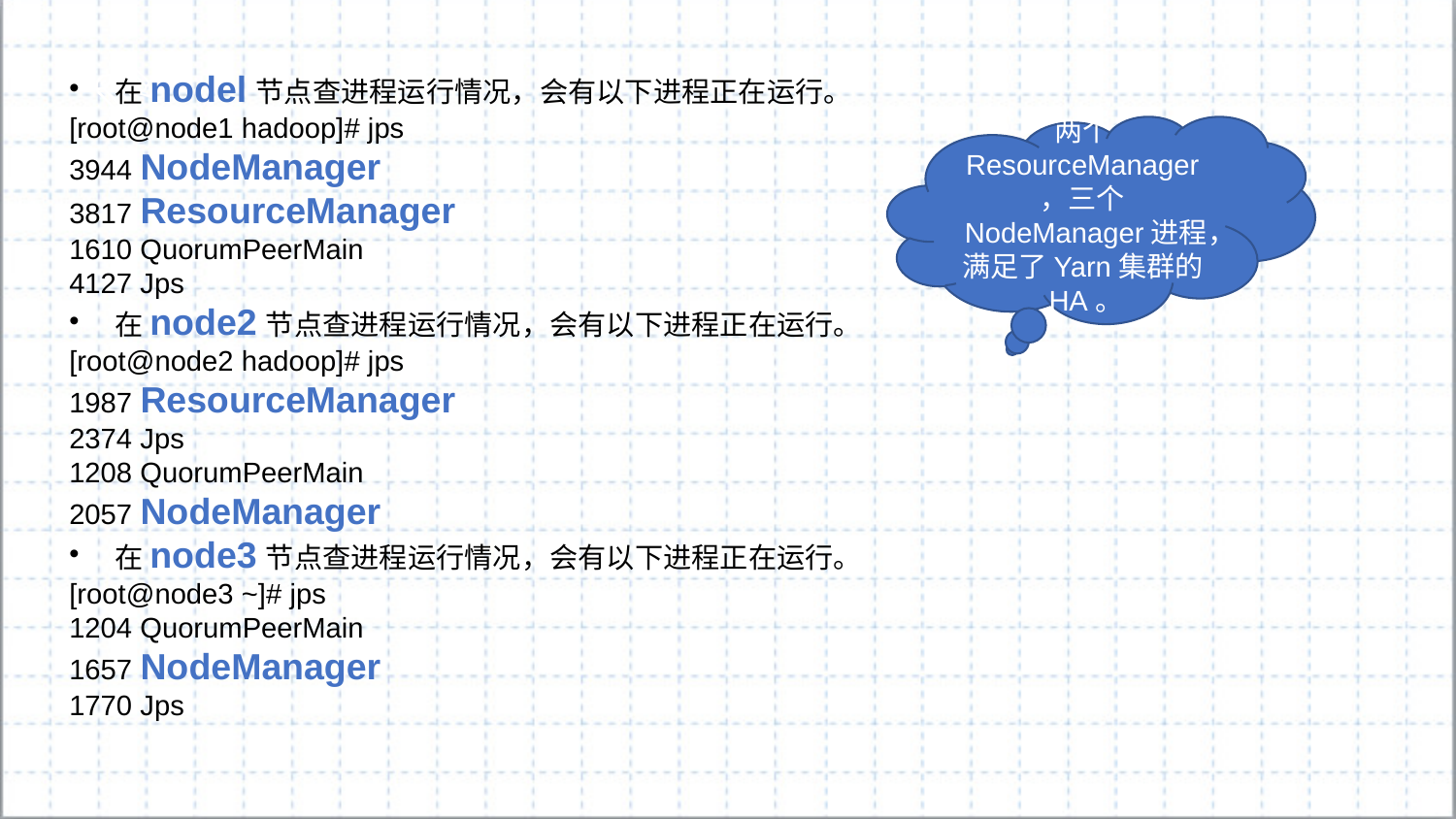

在nodel节点查进程运行情况，会有以下进程正在运行。
[root@node1 hadoop]# jps
3944 NodeManager
3817 ResourceManager
1610 QuorumPeerMain
4127 Jps
在node2节点查进程运行情况，会有以下进程正在运行。
[root@node2 hadoop]# jps
1987 ResourceManager
2374 Jps
1208 QuorumPeerMain
2057 NodeManager
在node3节点查进程运行情况，会有以下进程正在运行。
[root@node3 ~]# jps
1204 QuorumPeerMain
1657 NodeManager
1770 Jps
两个ResourceManager，三个NodeManager进程，满足了Yarn集群的HA。